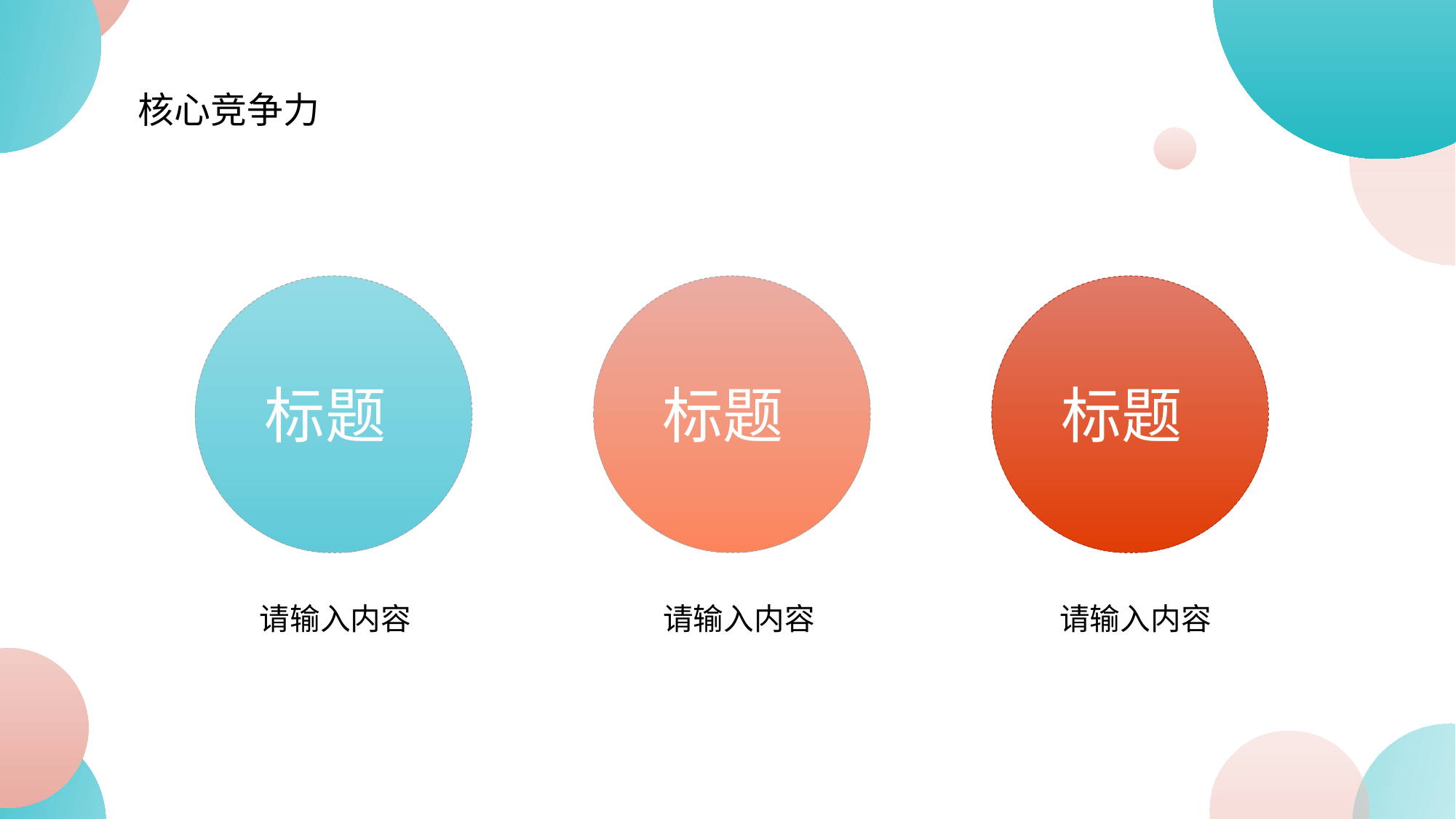

核心竞争力

标题
标题
标题
标题
请输入内容
请输入内容
请输入内容